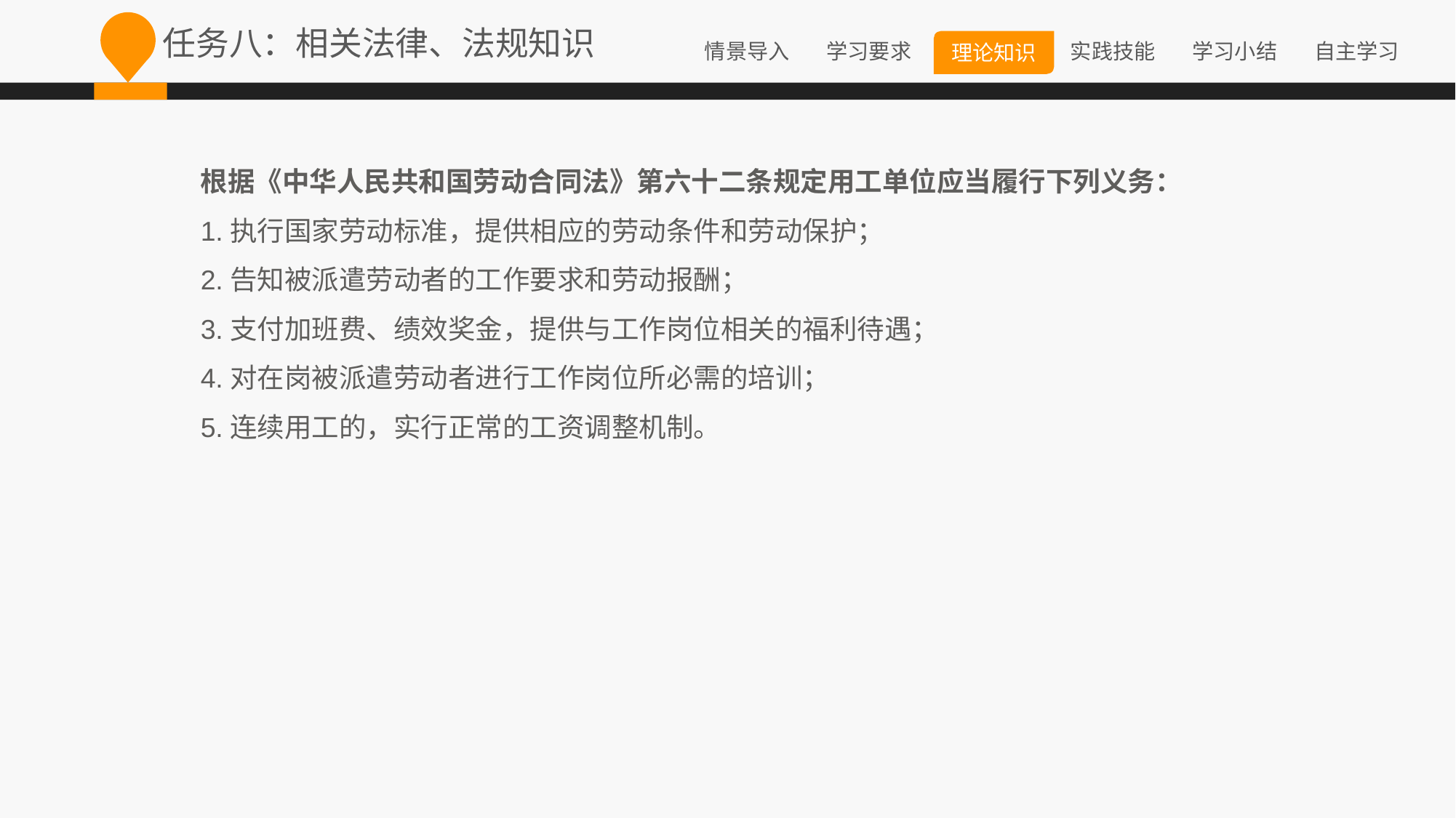

任务八：相关法律、法规知识
根据《中华人民共和国劳动合同法》第六十二条规定用工单位应当履行下列义务：
1.执行国家劳动标准，提供相应的劳动条件和劳动保护；
2.告知被派遣劳动者的工作要求和劳动报酬；
3.支付加班费、绩效奖金，提供与工作岗位相关的福利待遇；
4.对在岗被派遣劳动者进行工作岗位所必需的培训；
5.连续用工的，实行正常的工资调整机制。